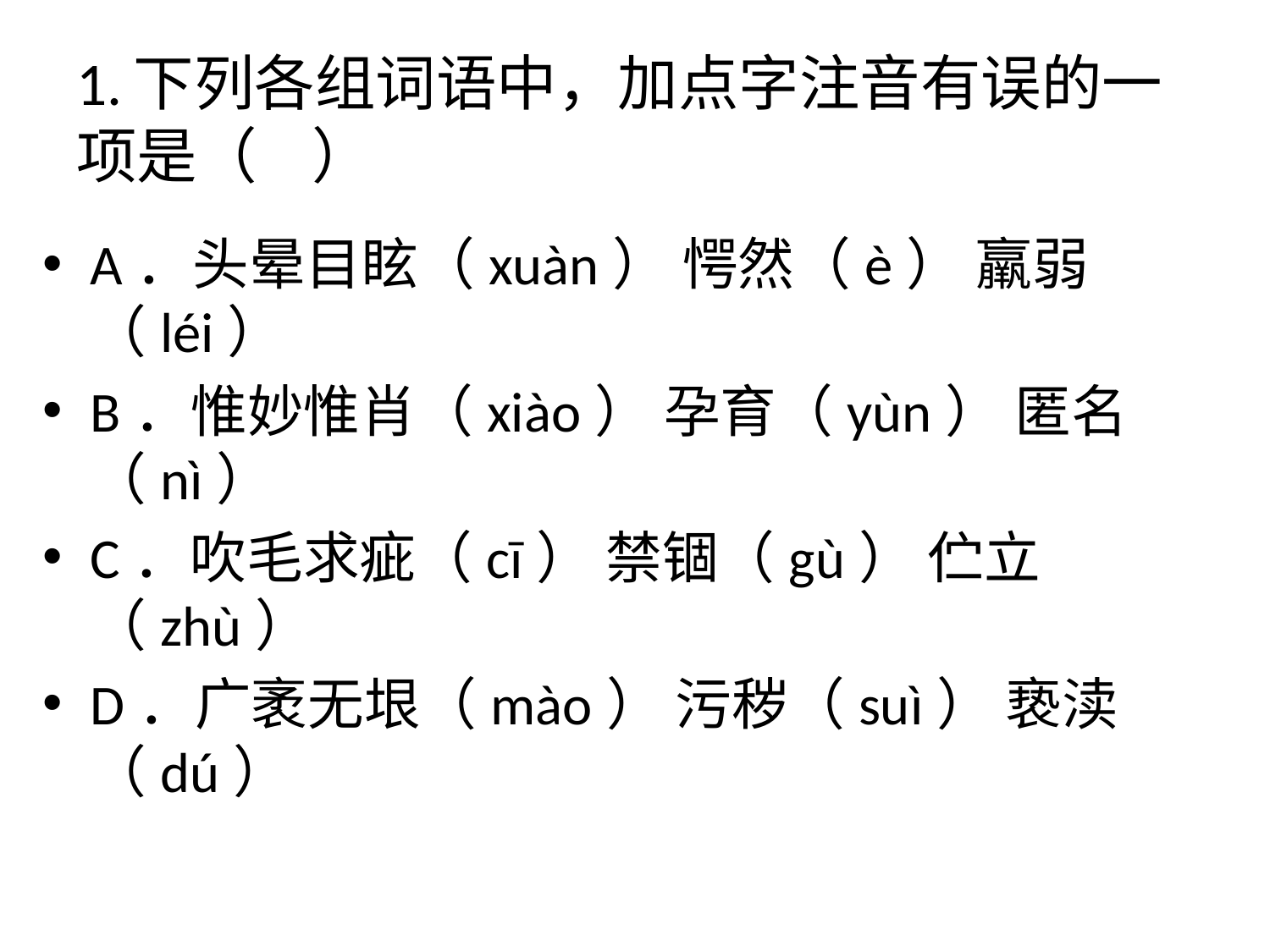

# 1.下列各组词语中，加点字注音有误的一项是（    ）
A．头晕目眩（xuàn） 愕然（è） 羸弱（léi）
B．惟妙惟肖（xiào） 孕育（yùn） 匿名（nì）
C．吹毛求疵（cī） 禁锢（gù） 伫立（zhù）
D．广袤无垠（mào） 污秽（suì） 亵渎（dú）